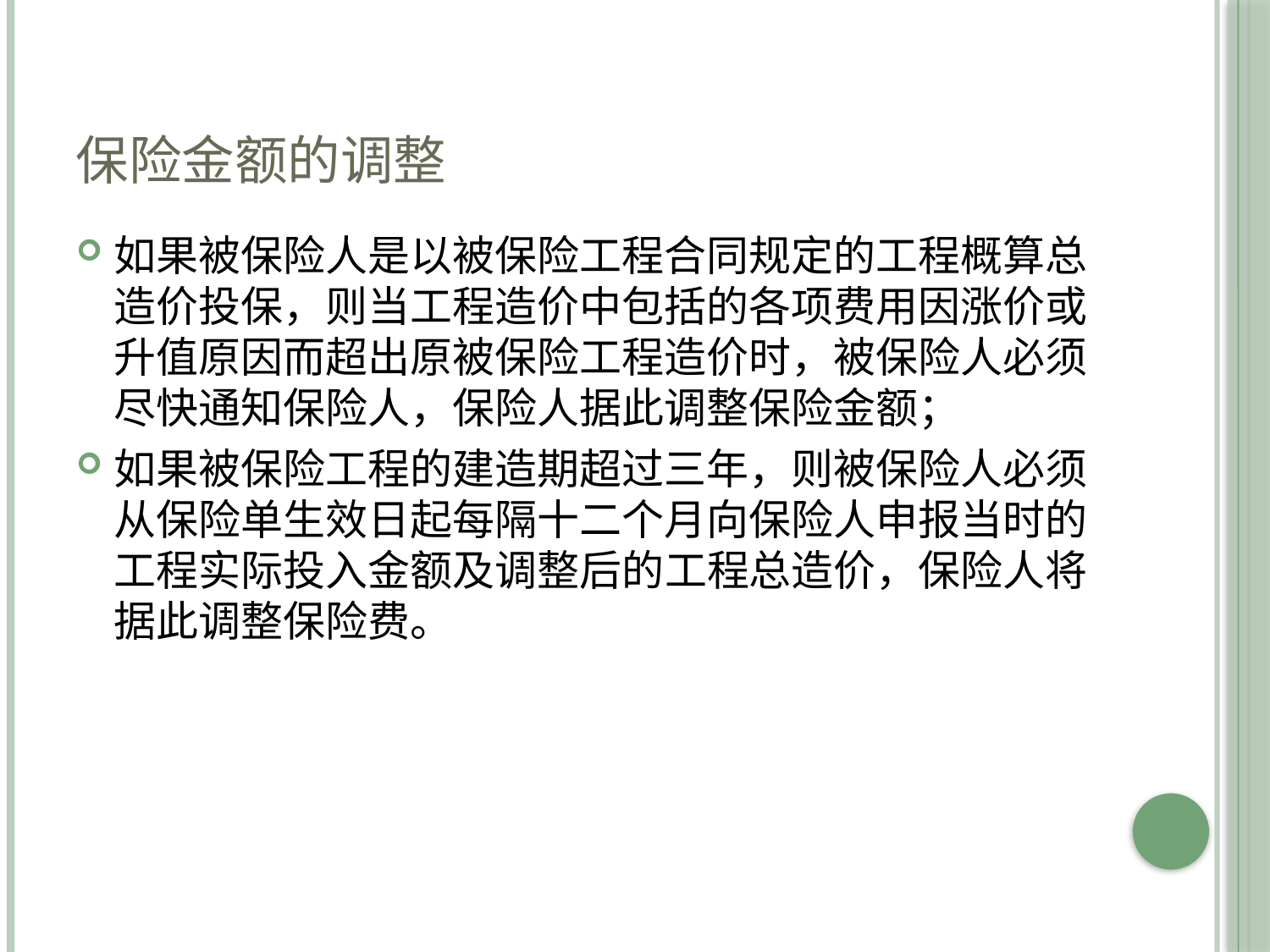

# 保险金额的调整
如果被保险人是以被保险工程合同规定的工程概算总造价投保，则当工程造价中包括的各项费用因涨价或升值原因而超出原被保险工程造价时，被保险人必须尽快通知保险人，保险人据此调整保险金额；
如果被保险工程的建造期超过三年，则被保险人必须从保险单生效日起每隔十二个月向保险人申报当时的工程实际投入金额及调整后的工程总造价，保险人将据此调整保险费。